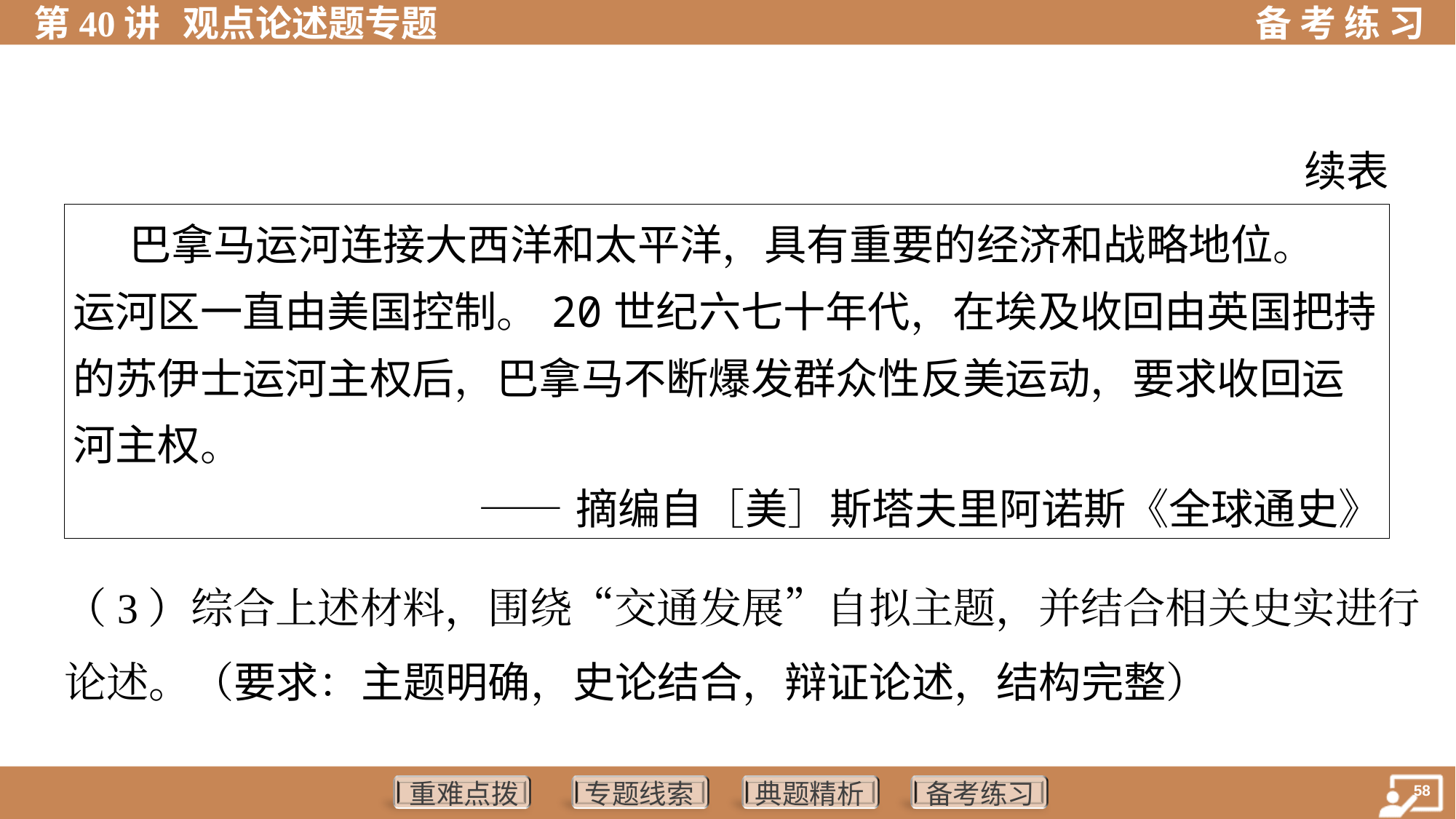

续表
| 巴拿马运河连接大西洋和太平洋，具有重要的经济和战略地位。 运河区一直由美国控制。20世纪六七十年代，在埃及收回由英国把持 的苏伊士运河主权后，巴拿马不断爆发群众性反美运动，要求收回运 河主权。 ——摘编自［美］斯塔夫里阿诺斯《全球通史》 |
| --- |
（3）综合上述材料，围绕“交通发展”自拟主题，并结合相关史实进行
论述。（要求：主题明确，史论结合，辩证论述，结构完整）